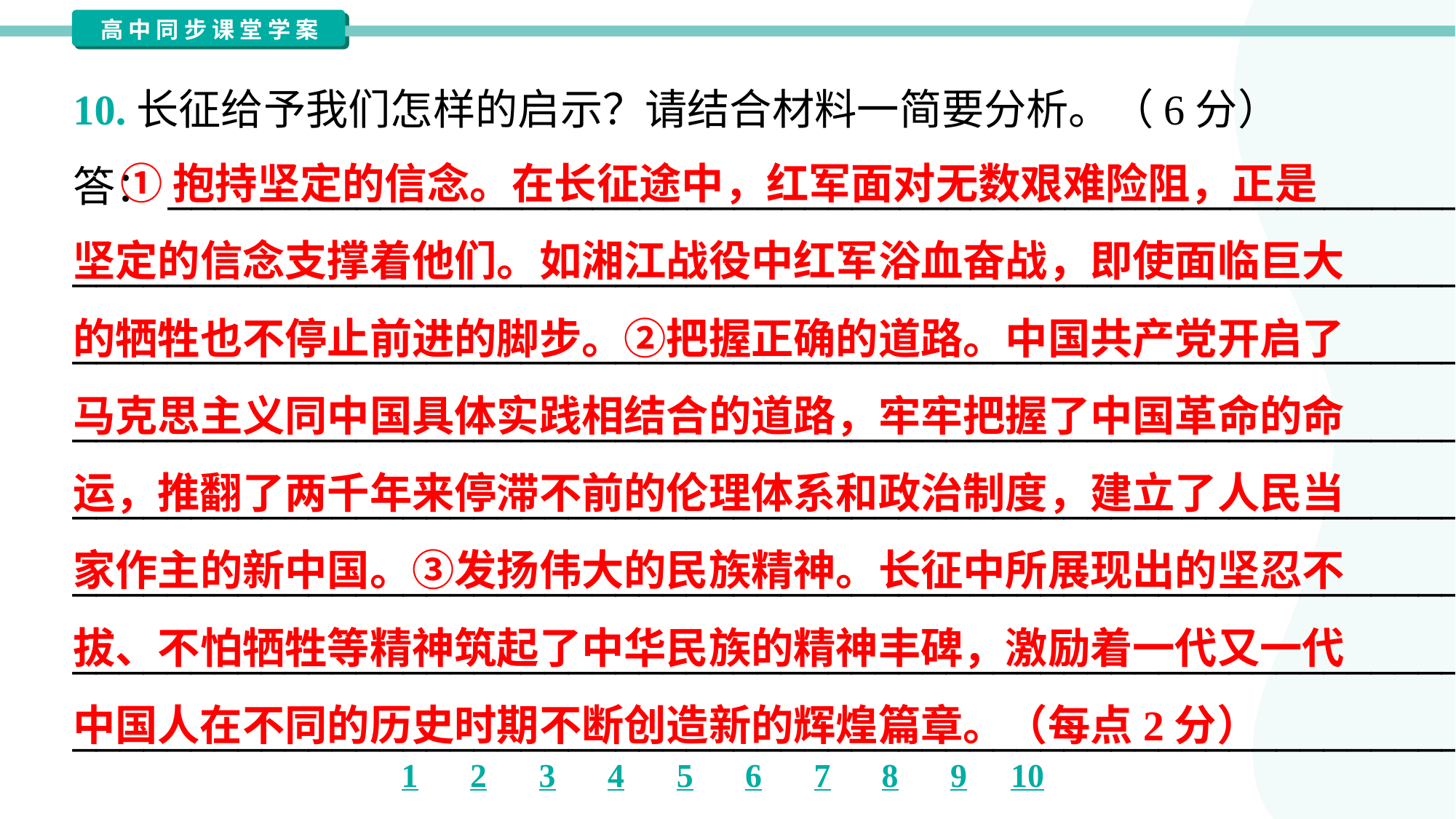

10.长征给予我们怎样的启示？请结合材料一简要分析。（6分）
答：_________________________________________________________
_____________________________________________________________
_____________________________________________________________
_____________________________________________________________
_____________________________________________________________
_____________________________________________________________
_____________________________________________________________
_____________________________________________________________
     ①抱持坚定的信念。在长征途中，红军面对无数艰难险阻，正是
坚定的信念支撑着他们。如湘江战役中红军浴血奋战，即使面临巨大
的牺牲也不停止前进的脚步。②把握正确的道路。中国共产党开启了
马克思主义同中国具体实践相结合的道路，牢牢把握了中国革命的命
运，推翻了两千年来停滞不前的伦理体系和政治制度，建立了人民当
家作主的新中国。③发扬伟大的民族精神。长征中所展现出的坚忍不
拔、不怕牺牲等精神筑起了中华民族的精神丰碑，激励着一代又一代
中国人在不同的历史时期不断创造新的辉煌篇章。（每点2分）